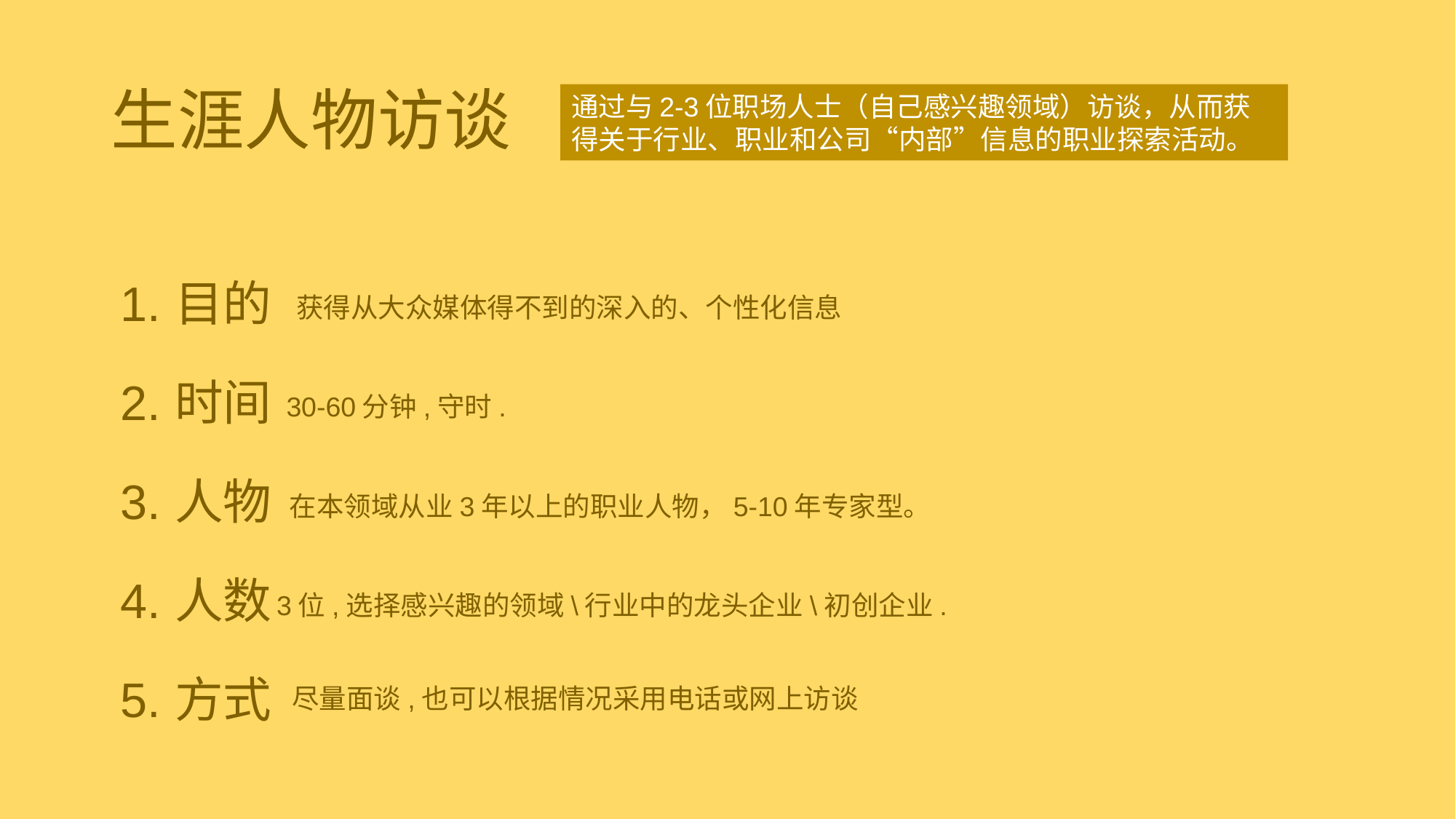

# 生涯人物访谈
通过与2-3位职场人士（自己感兴趣领域）访谈，从而获得关于行业、职业和公司“内部”信息的职业探索活动。
目的
时间
人物
人数
方式
获得从大众媒体得不到的深入的、个性化信息
30-60分钟,守时.
在本领域从业3年以上的职业人物，5-10年专家型。
3位,选择感兴趣的领域\行业中的龙头企业\初创企业.
尽量面谈,也可以根据情况采用电话或网上访谈